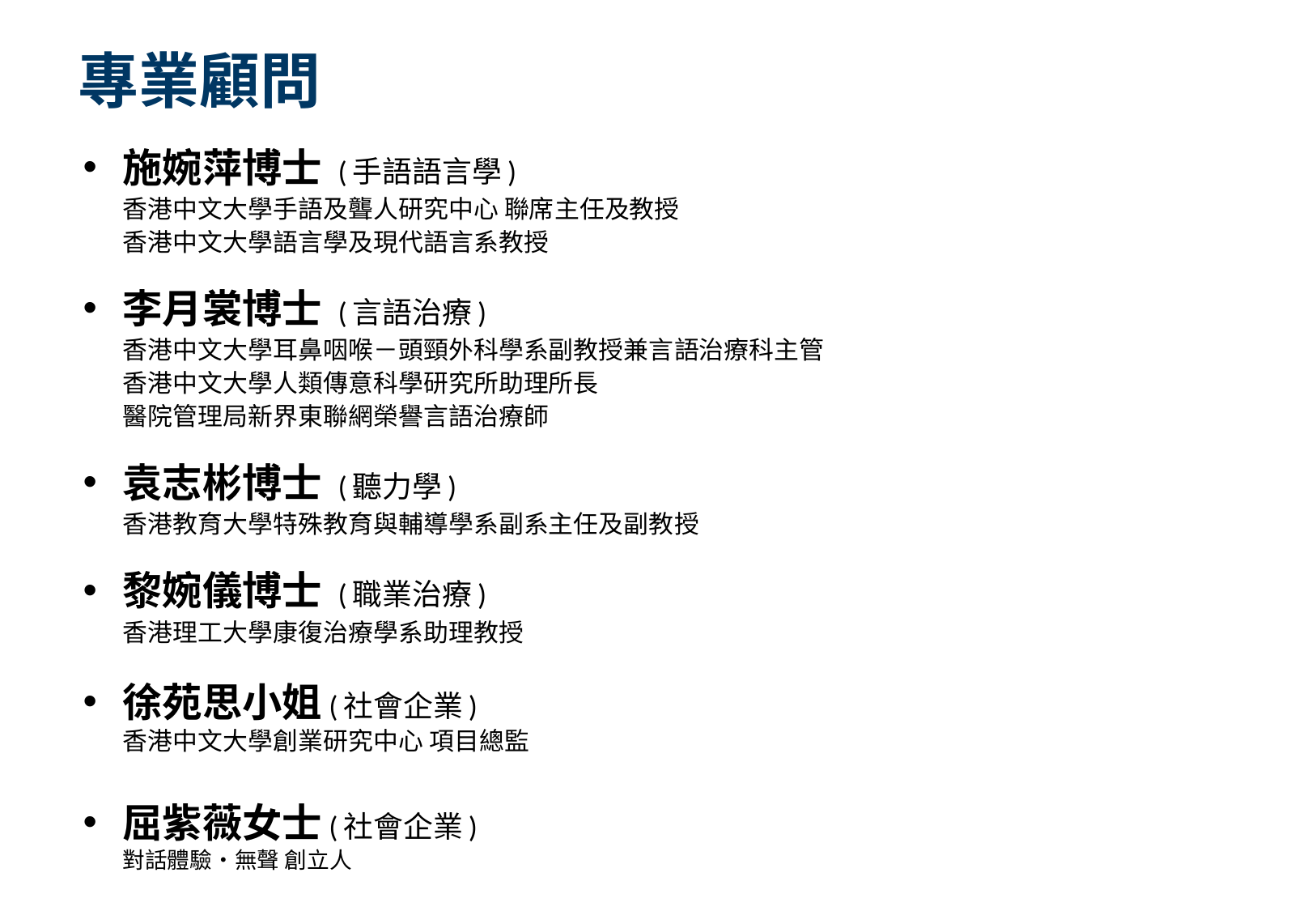

# 專業顧問
施婉萍博士 (手語語言學)
香港中文大學手語及聾人研究中心 聯席主任及教授
香港中文大學語言學及現代語言系教授
李月裳博士 (言語治療)
香港中文大學耳鼻咽喉－頭頸外科學系副教授兼言語治療科主管
香港中文大學人類傳意科學研究所助理所長
醫院管理局新界東聯網榮譽言語治療師
袁志彬博士 (聽力學)
香港教育大學特殊教育與輔導學系副系主任及副教授
黎婉儀博士 (職業治療)
香港理工大學康復治療學系助理教授
徐苑思小姐(社會企業)
香港中文大學創業研究中心 項目總監

屈紫薇女士(社會企業)
對話體驗‧無聲 創立人